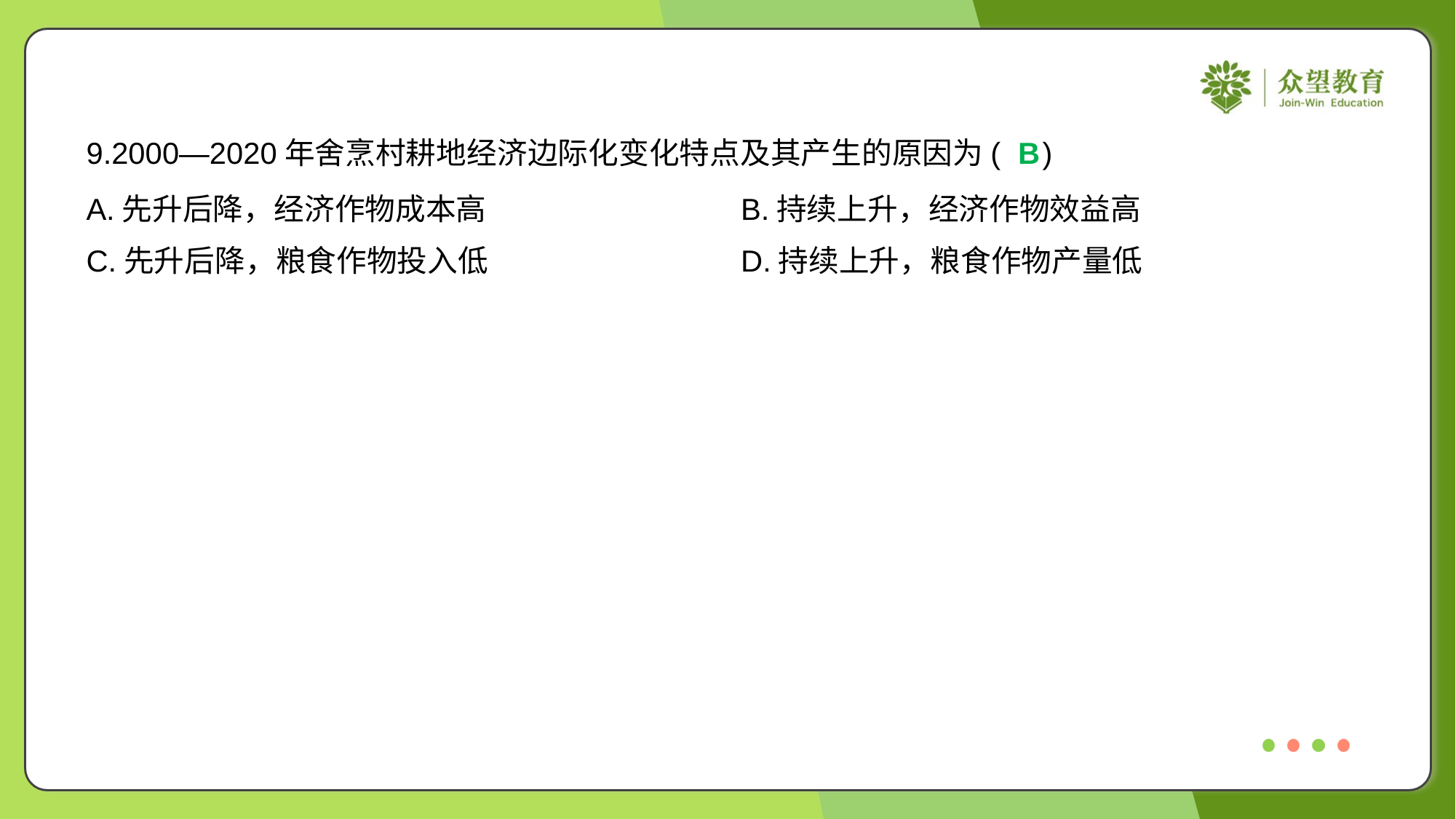

9.2000—2020年舍烹村耕地经济边际化变化特点及其产生的原因为(     )
B
A.先升后降，经济作物成本高	B.持续上升，经济作物效益高
C.先升后降，粮食作物投入低	D.持续上升，粮食作物产量低